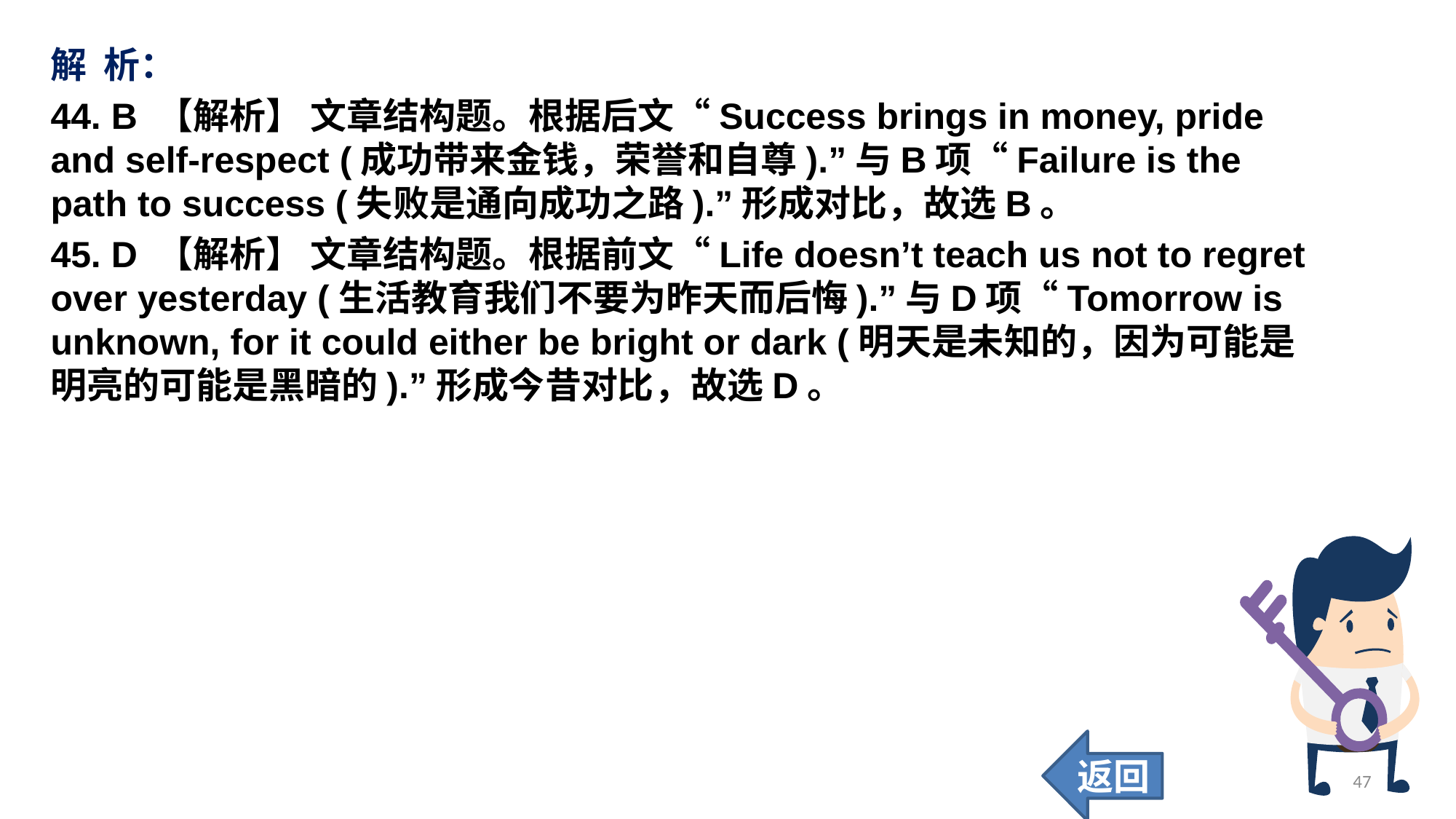

解  析：
44. B 【解析】 文章结构题。根据后文“Success brings in money, pride and self-respect (成功带来金钱，荣誉和自尊).”与B项“Failure is the path to success (失败是通向成功之路).”形成对比，故选B。
45. D 【解析】 文章结构题。根据前文“Life doesn’t teach us not to regret over yesterday (生活教育我们不要为昨天而后悔).”与D项“Tomorrow is unknown, for it could either be bright or dark (明天是未知的，因为可能是明亮的可能是黑暗的).”形成今昔对比，故选D。

返回
47